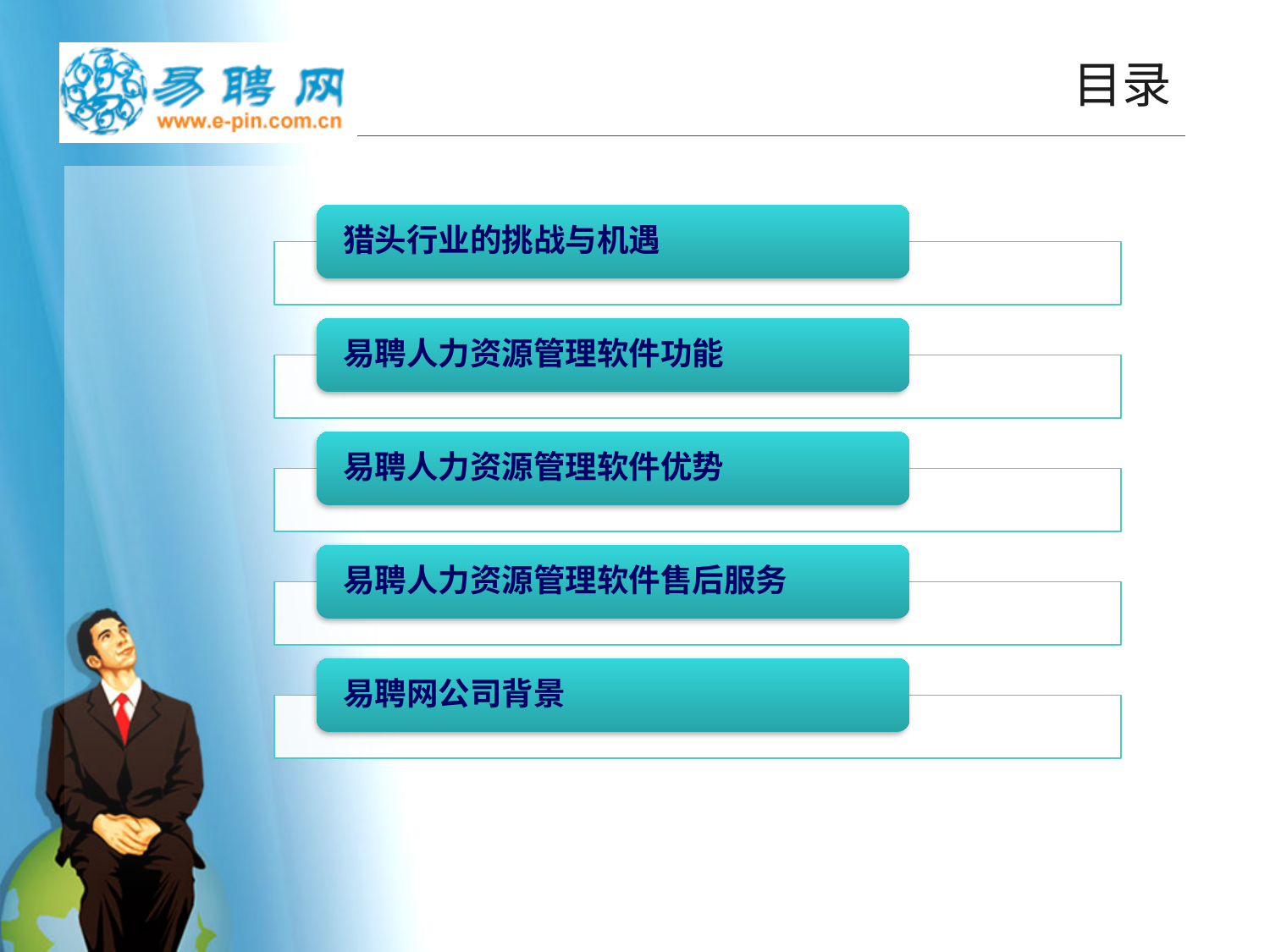

# 目录

猎头行业的挑战与机遇
易聘人力资源管理软件功能
易聘人力资源管理软件优势
易聘人力资源管理软件售后服务
易聘网公司背景